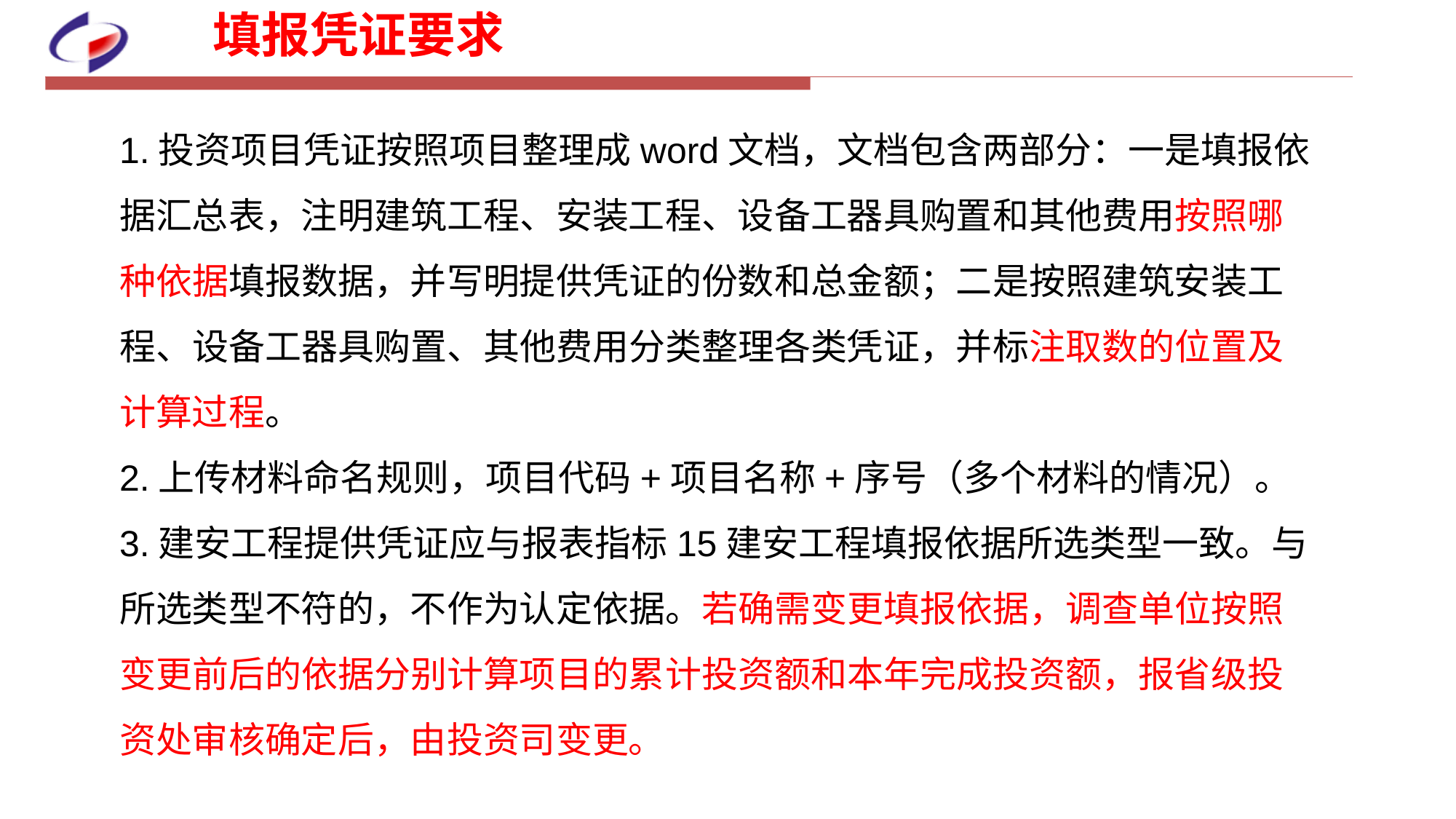

填报凭证要求
1.投资项目凭证按照项目整理成word文档，文档包含两部分：一是填报依据汇总表，注明建筑工程、安装工程、设备工器具购置和其他费用按照哪种依据填报数据，并写明提供凭证的份数和总金额；二是按照建筑安装工程、设备工器具购置、其他费用分类整理各类凭证，并标注取数的位置及计算过程。
2.上传材料命名规则，项目代码+项目名称+序号（多个材料的情况）。
3.建安工程提供凭证应与报表指标15建安工程填报依据所选类型一致。与所选类型不符的，不作为认定依据。若确需变更填报依据，调查单位按照变更前后的依据分别计算项目的累计投资额和本年完成投资额，报省级投资处审核确定后，由投资司变更。